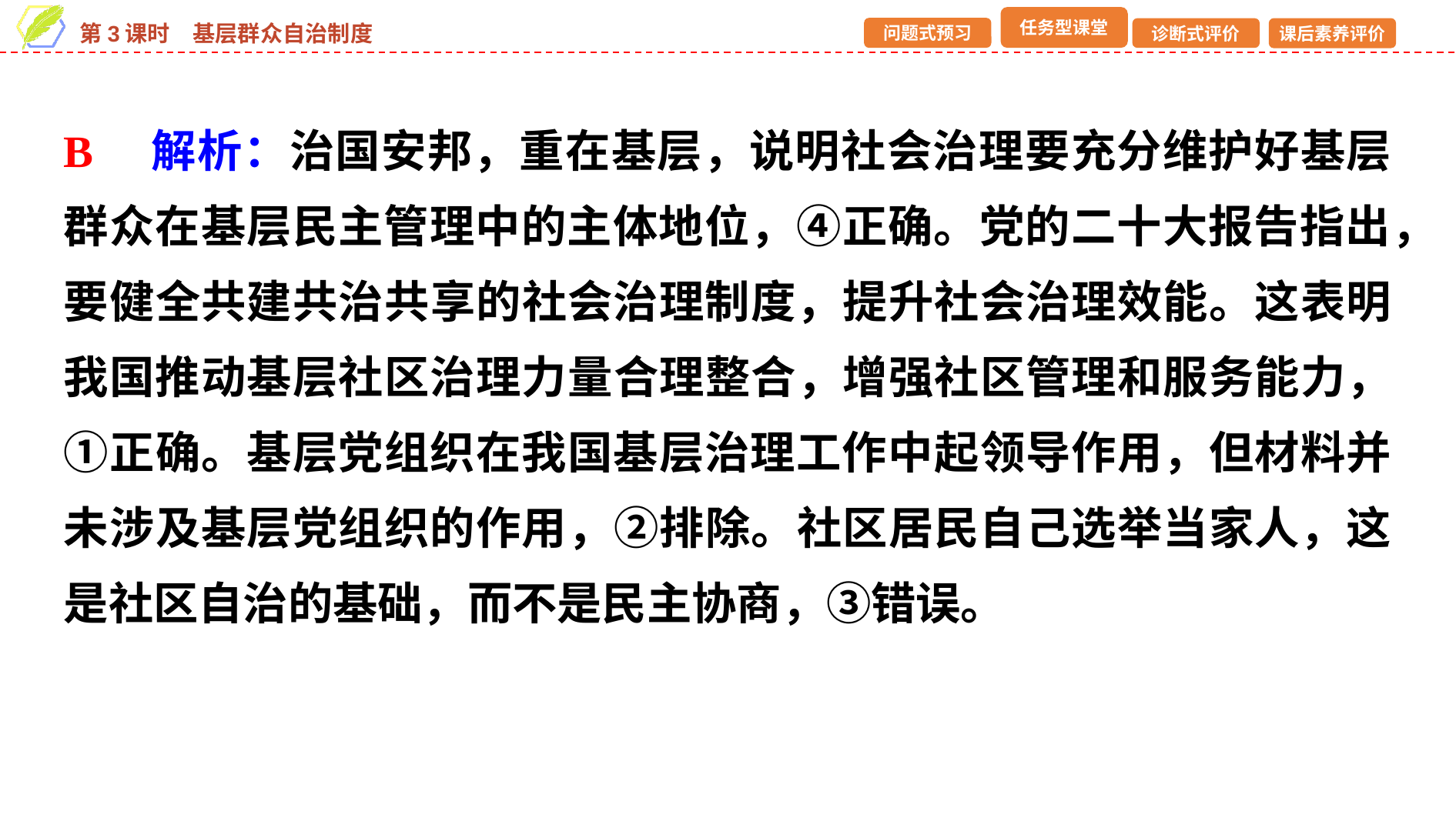

B　解析：治国安邦，重在基层，说明社会治理要充分维护好基层群众在基层民主管理中的主体地位，④正确。党的二十大报告指出，要健全共建共治共享的社会治理制度，提升社会治理效能。这表明我国推动基层社区治理力量合理整合，增强社区管理和服务能力，①正确。基层党组织在我国基层治理工作中起领导作用，但材料并未涉及基层党组织的作用，②排除。社区居民自己选举当家人，这是社区自治的基础，而不是民主协商，③错误。